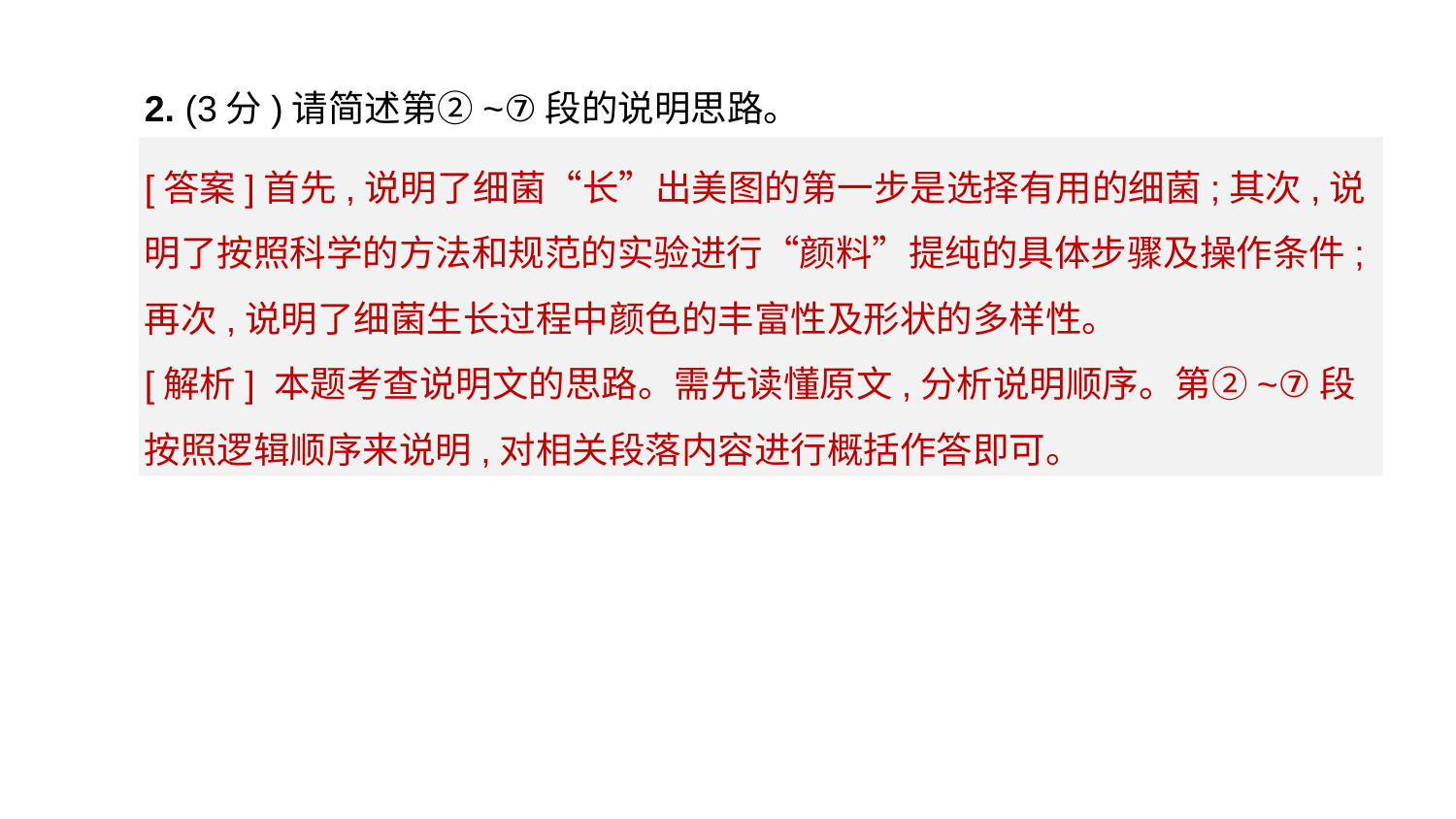

2. (3分)请简述第②~⑦段的说明思路。
[答案]首先,说明了细菌“长”出美图的第一步是选择有用的细菌;其次,说明了按照科学的方法和规范的实验进行“颜料”提纯的具体步骤及操作条件;再次,说明了细菌生长过程中颜色的丰富性及形状的多样性。
[解析] 本题考查说明文的思路。需先读懂原文,分析说明顺序。第②~⑦段按照逻辑顺序来说明,对相关段落内容进行概括作答即可。